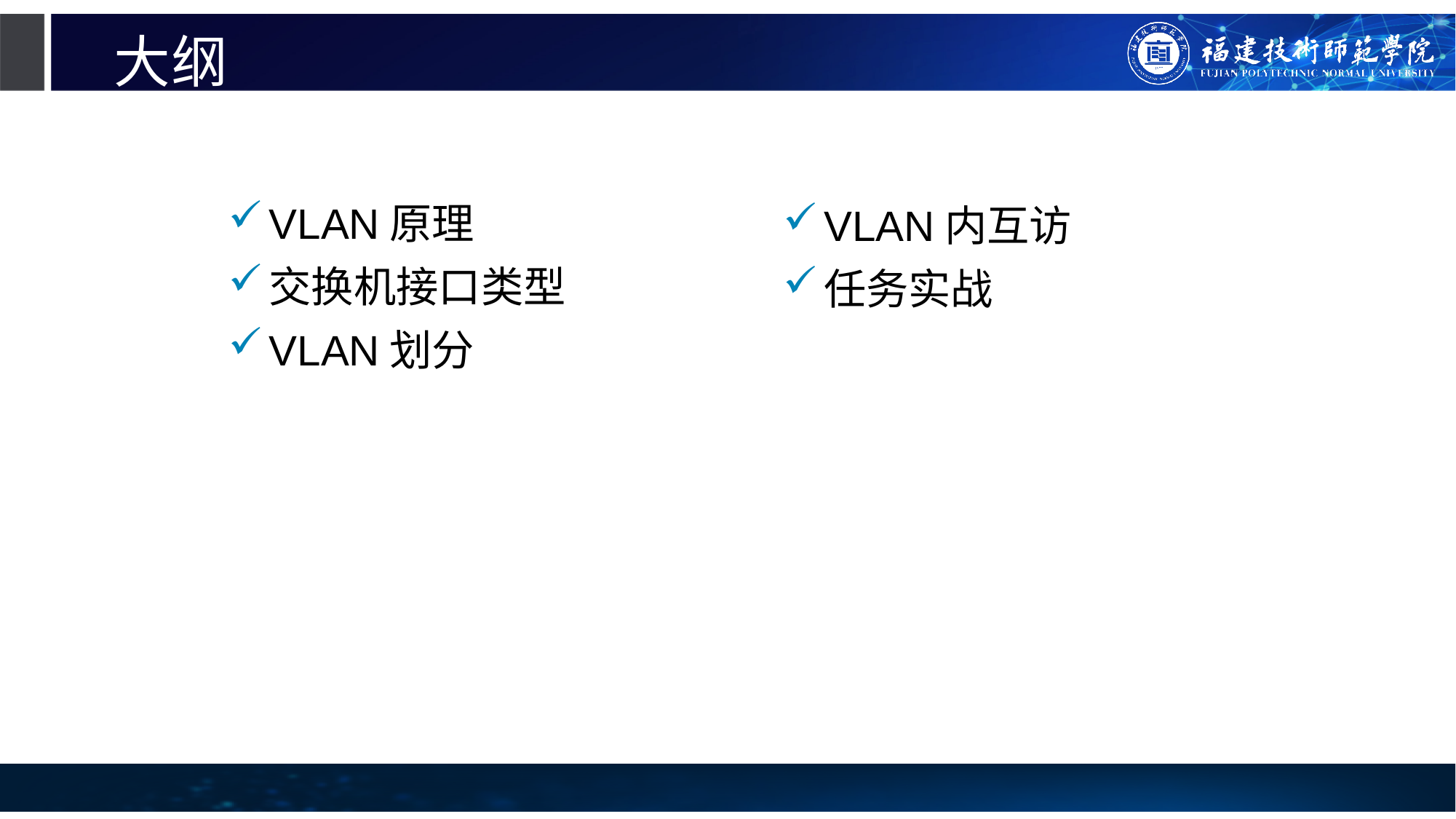

# 大纲
VLAN原理
交换机接口类型
VLAN划分

VLAN内互访
任务实战